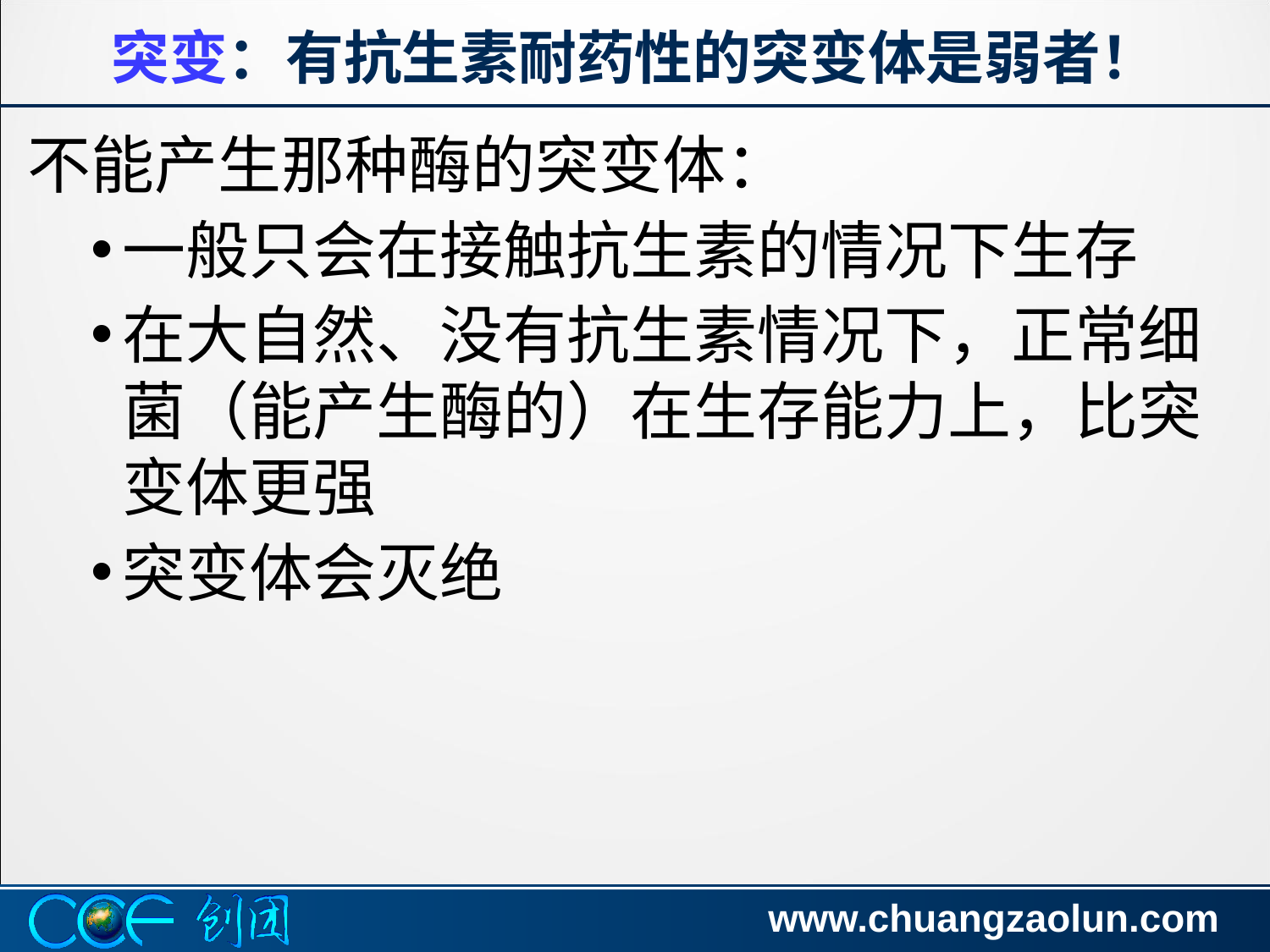

#
突变：有抗生素耐药性的突变体是弱者！
不能产生那种酶的突变体：
一般只会在接触抗生素的情况下生存
在大自然、没有抗生素情况下，正常细菌（能产生酶的）在生存能力上，比突变体更强
突变体会灭绝